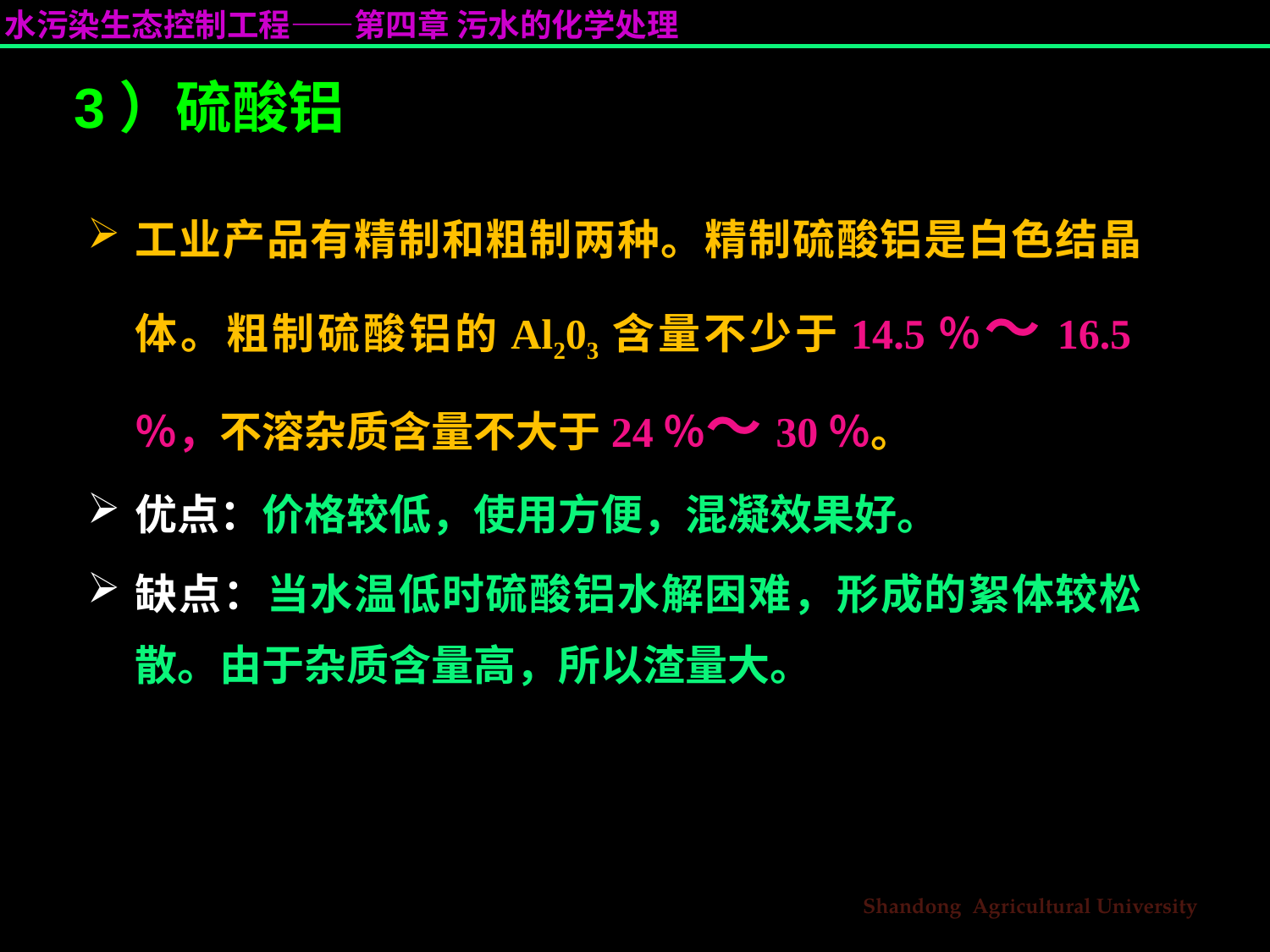

# 3）硫酸铝
工业产品有精制和粗制两种。精制硫酸铝是白色结晶体。粗制硫酸铝的Al203含量不少于14.5％～16.5％，不溶杂质含量不大于24％～30％。
优点：价格较低，使用方便，混凝效果好。
缺点：当水温低时硫酸铝水解困难，形成的絮体较松散。由于杂质含量高，所以渣量大。